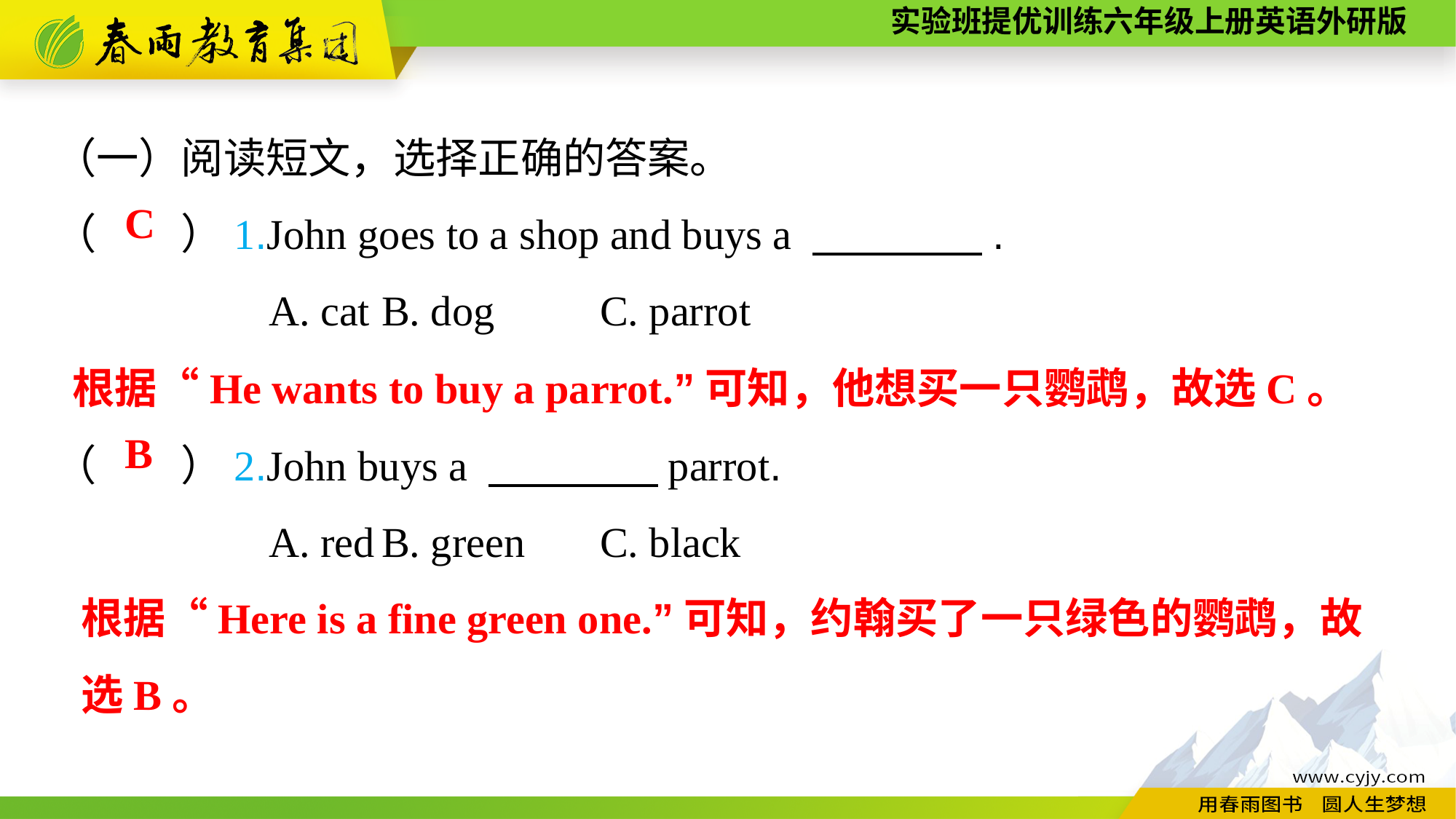

（一）阅读短文，选择正确的答案。
（　　）1.John goes to a shop and buys a 　　　　.
A. cat	B. dog	C. parrot
C
根据“He wants to buy a parrot.”可知，他想买一只鹦鹉，故选C。
（　　）2.John buys a 　　　　parrot.
A. red	B. green	C. black
B
根据“Here is a fine green one.”可知，约翰买了一只绿色的鹦鹉，故
选B。